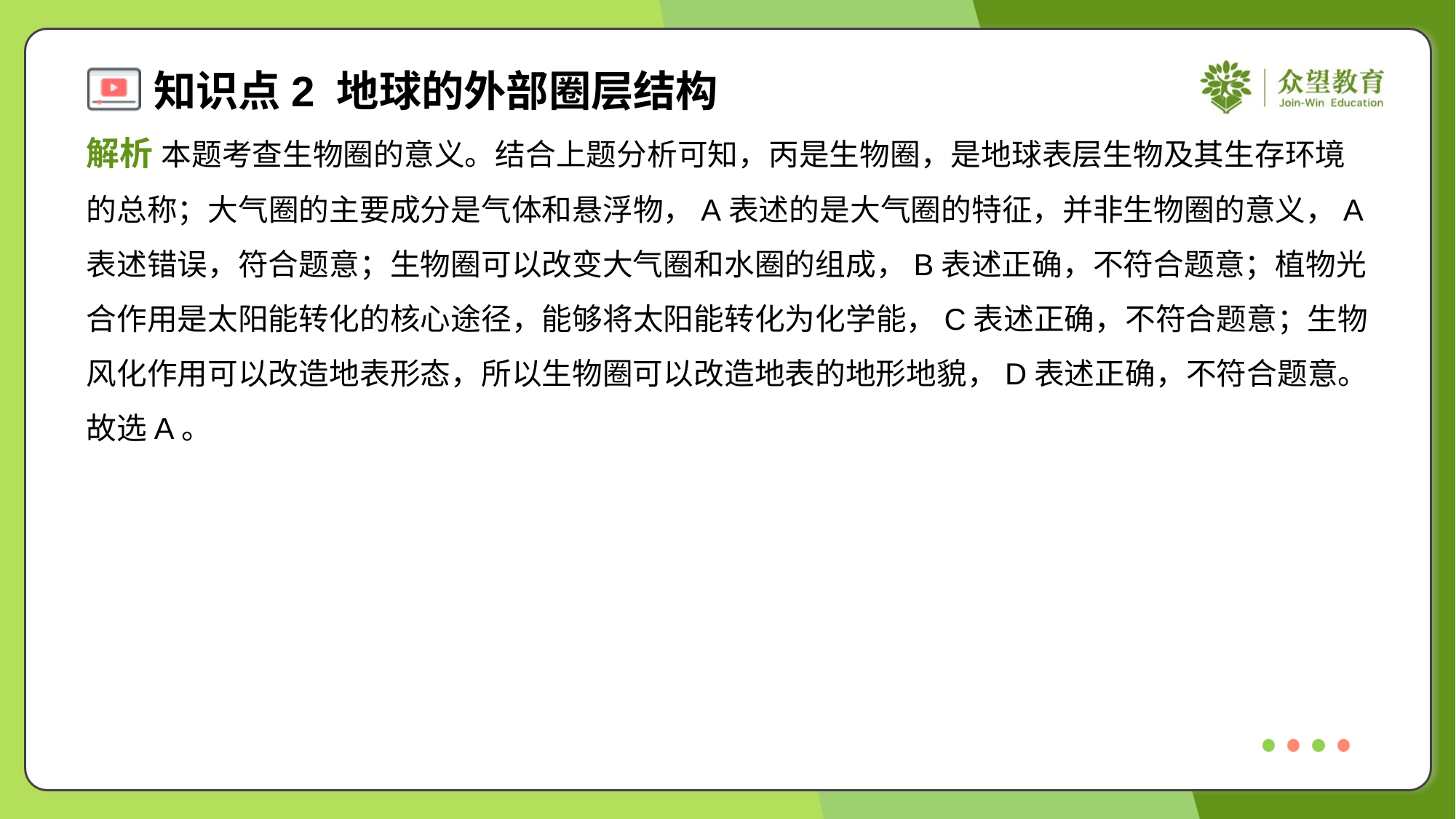

解析 本题考查生物圈的意义。结合上题分析可知，丙是生物圈，是地球表层生物及其生存环境
的总称；大气圈的主要成分是气体和悬浮物，A表述的是大气圈的特征，并非生物圈的意义，A
表述错误，符合题意；生物圈可以改变大气圈和水圈的组成，B表述正确，不符合题意；植物光
合作用是太阳能转化的核心途径，能够将太阳能转化为化学能，C表述正确，不符合题意；生物
风化作用可以改造地表形态，所以生物圈可以改造地表的地形地貌，D表述正确，不符合题意。
故选A。